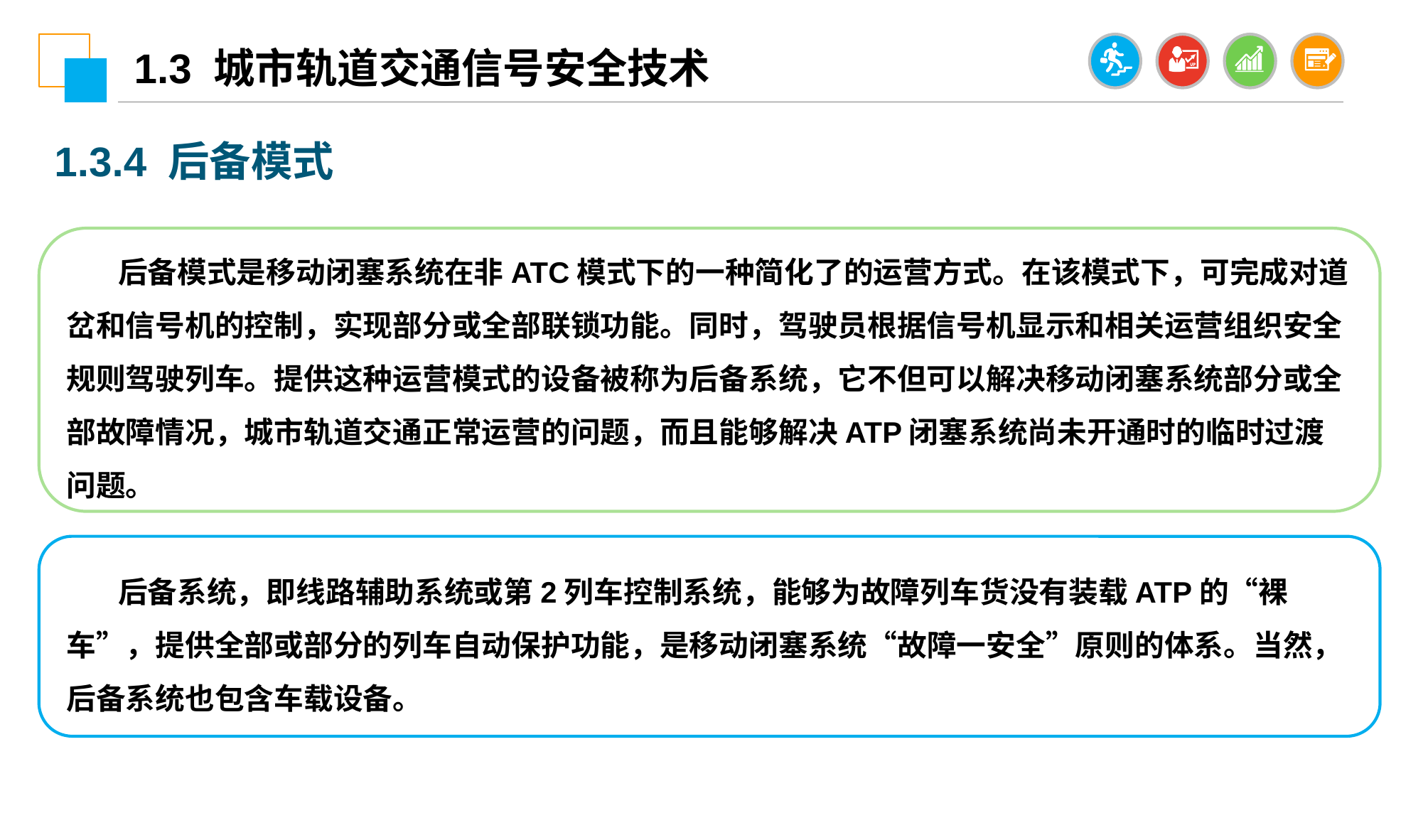

1.3 城市轨道交通信号安全技术
1.3.4 后备模式

  后备模式是移动闭塞系统在非ATC模式下的一种简化了的运营方式。在该模式下，可完成对道岔和信号机的控制，实现部分或全部联锁功能。同时，驾驶员根据信号机显示和相关运营组织安全规则驾驶列车。提供这种运营模式的设备被称为后备系统，它不但可以解决移动闭塞系统部分或全部故障情况，城市轨道交通正常运营的问题，而且能够解决ATP闭塞系统尚未开通时的临时过渡问题。

  后备系统，即线路辅助系统或第2列车控制系统，能够为故障列车货没有装载ATP的“裸车”，提供全部或部分的列车自动保护功能，是移动闭塞系统“故障一安全”原则的体系。当然，后备系统也包含车载设备。